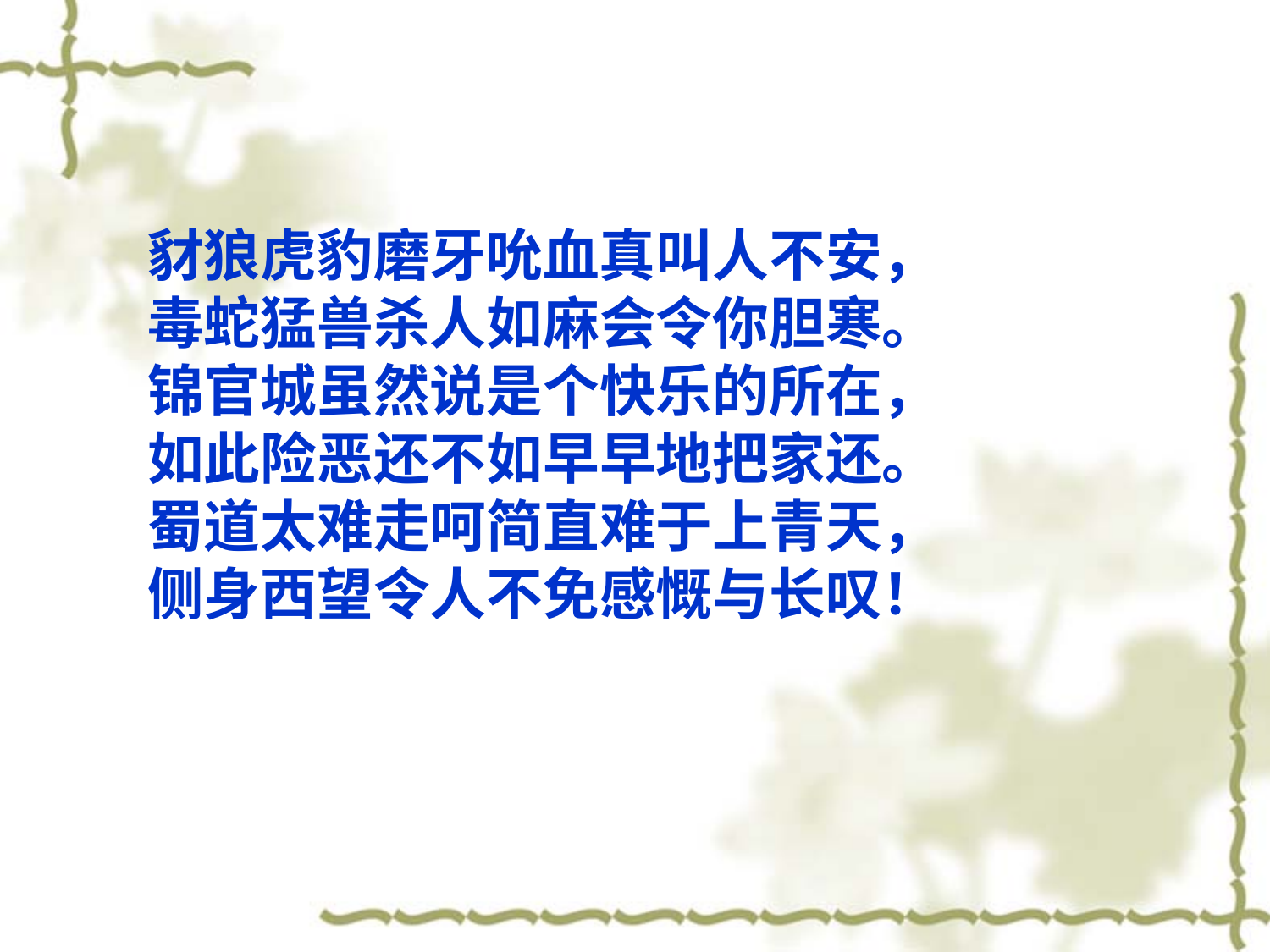

豺狼虎豹磨牙吮血真叫人不安，
毒蛇猛兽杀人如麻会令你胆寒。 
锦官城虽然说是个快乐的所在，
如此险恶还不如早早地把家还。 
蜀道太难走呵简直难于上青天，
侧身西望令人不免感慨与长叹！